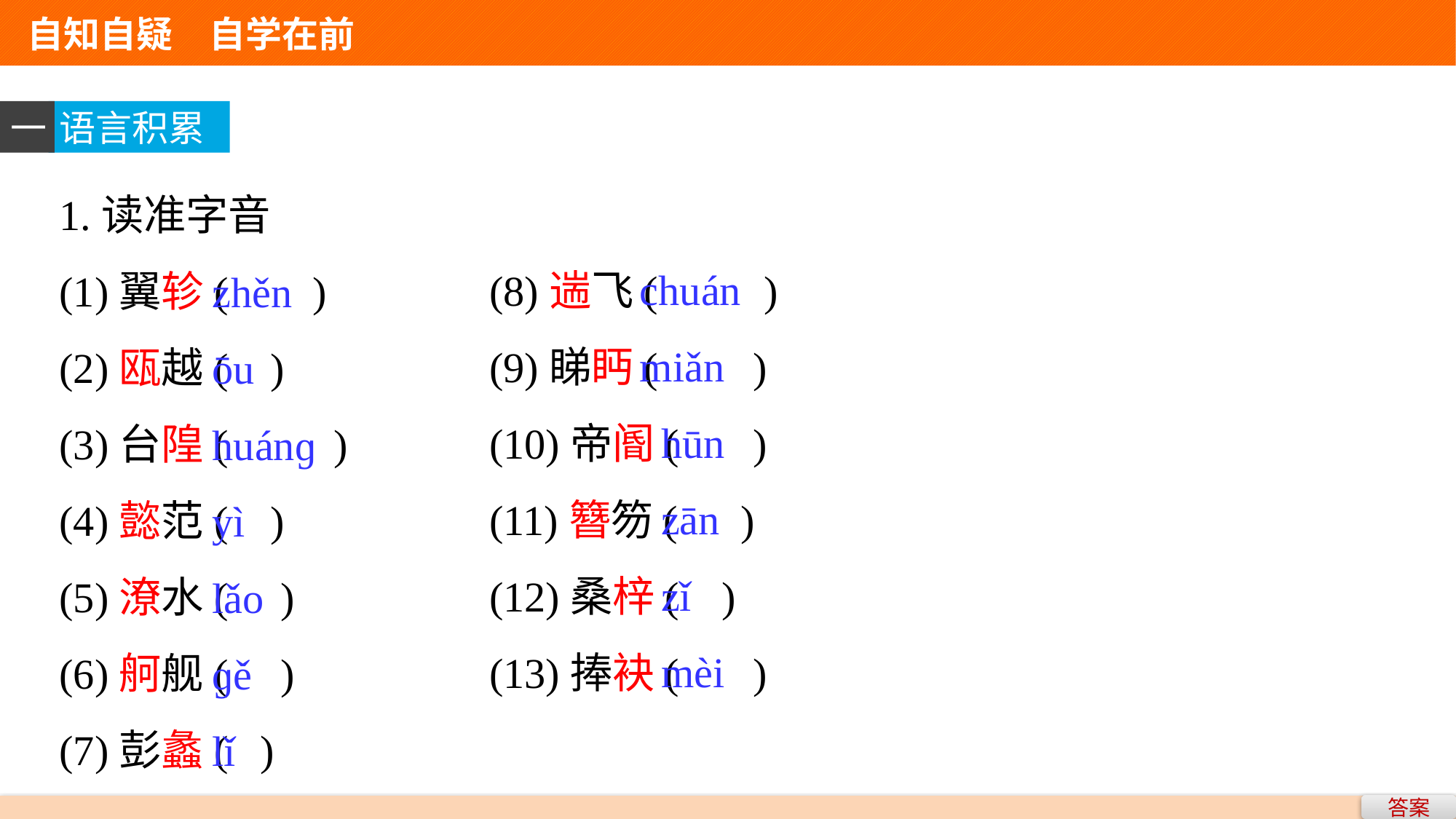

自知自疑　自学在前
一
语言积累
1.读准字音
(1)翼轸(        )
(2)瓯越(    )
(3)台隍(          )
(4)懿范(    )
(5)潦水(     )
(6)舸舰(     )
(7)彭蠡(   )
chuán
miǎn
  hūn
  zān
  zǐ
  mèi
(8)遄飞(          )
(9)睇眄(         )
(10)帝阍(       )
(11)簪笏(      )
(12)桑梓(    )
(13)捧袂(       )
zhěn
ōu
huánɡ
yì
lǎo
ɡě
lǐ
答案